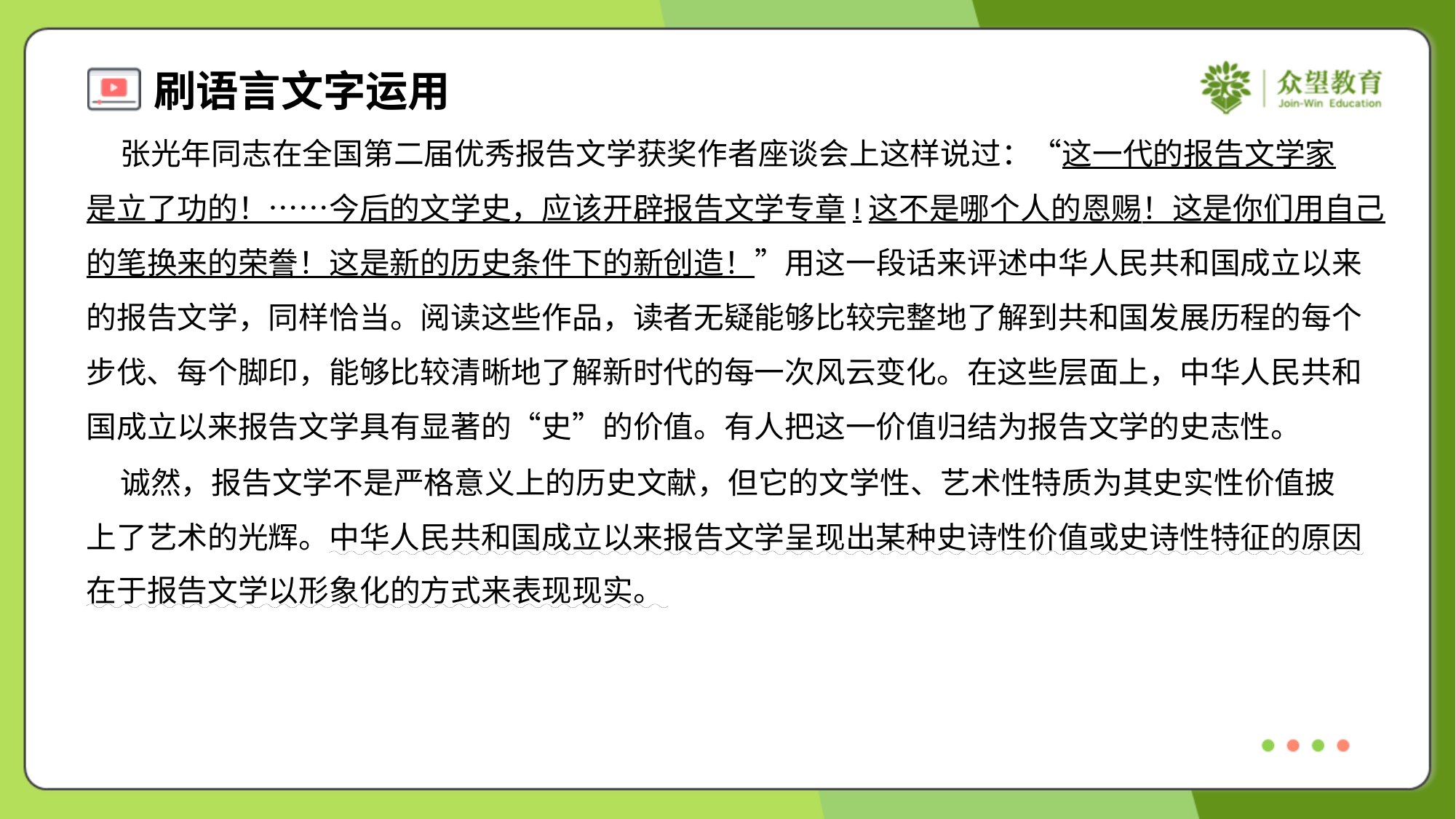

张光年同志在全国第二届优秀报告文学获奖作者座谈会上这样说过：“这一代的报告文学家
是立了功的！……今后的文学史，应该开辟报告文学专章!这不是哪个人的恩赐！这是你们用自己
的笔换来的荣誊！这是新的历史条件下的新创造！”用这一段话来评述中华人民共和国成立以来
的报告文学，同样恰当。阅读这些作品，读者无疑能够比较完整地了解到共和国发展历程的每个
步伐、每个脚印，能够比较清晰地了解新时代的每一次风云变化。在这些层面上，中华人民共和
国成立以来报告文学具有显著的“史”的价值。有人把这一价值归结为报告文学的史志性。
    诚然，报告文学不是严格意义上的历史文献，但它的文学性、艺术性特质为其史实性价值披
上了艺术的光辉。中华人民共和国成立以来报告文学呈现出某种史诗性价值或史诗性特征的原因
在于报告文学以形象化的方式来表现现实。